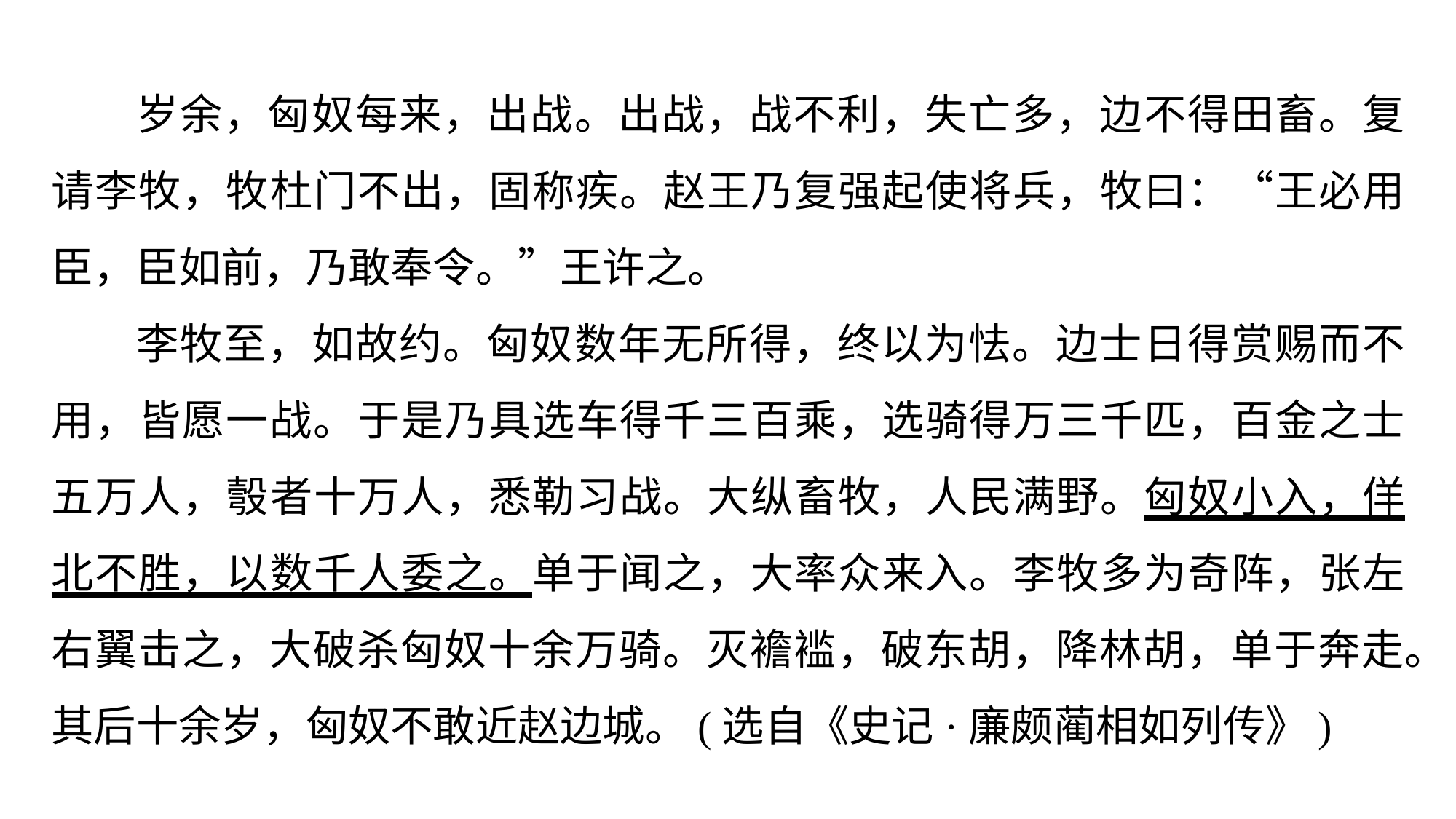

岁余，匈奴每来，出战。出战，战不利，失亡多，边不得田畜。复请李牧，牧杜门不出，固称疾。赵王乃复强起使将兵，牧曰：“王必用臣，臣如前，乃敢奉令。”王许之。
李牧至，如故约。匈奴数年无所得，终以为怯。边士日得赏赐而不用，皆愿一战。于是乃具选车得千三百乘，选骑得万三千匹，百金之士五万人，彀者十万人，悉勒习战。大纵畜牧，人民满野。匈奴小入，佯北不胜，以数千人委之。单于闻之，大率众来入。李牧多为奇阵，张左右翼击之，大破杀匈奴十余万骑。灭襜褴，破东胡，降林胡，单于奔走。其后十余岁，匈奴不敢近赵边城。(选自《史记·廉颇蔺相如列传》)